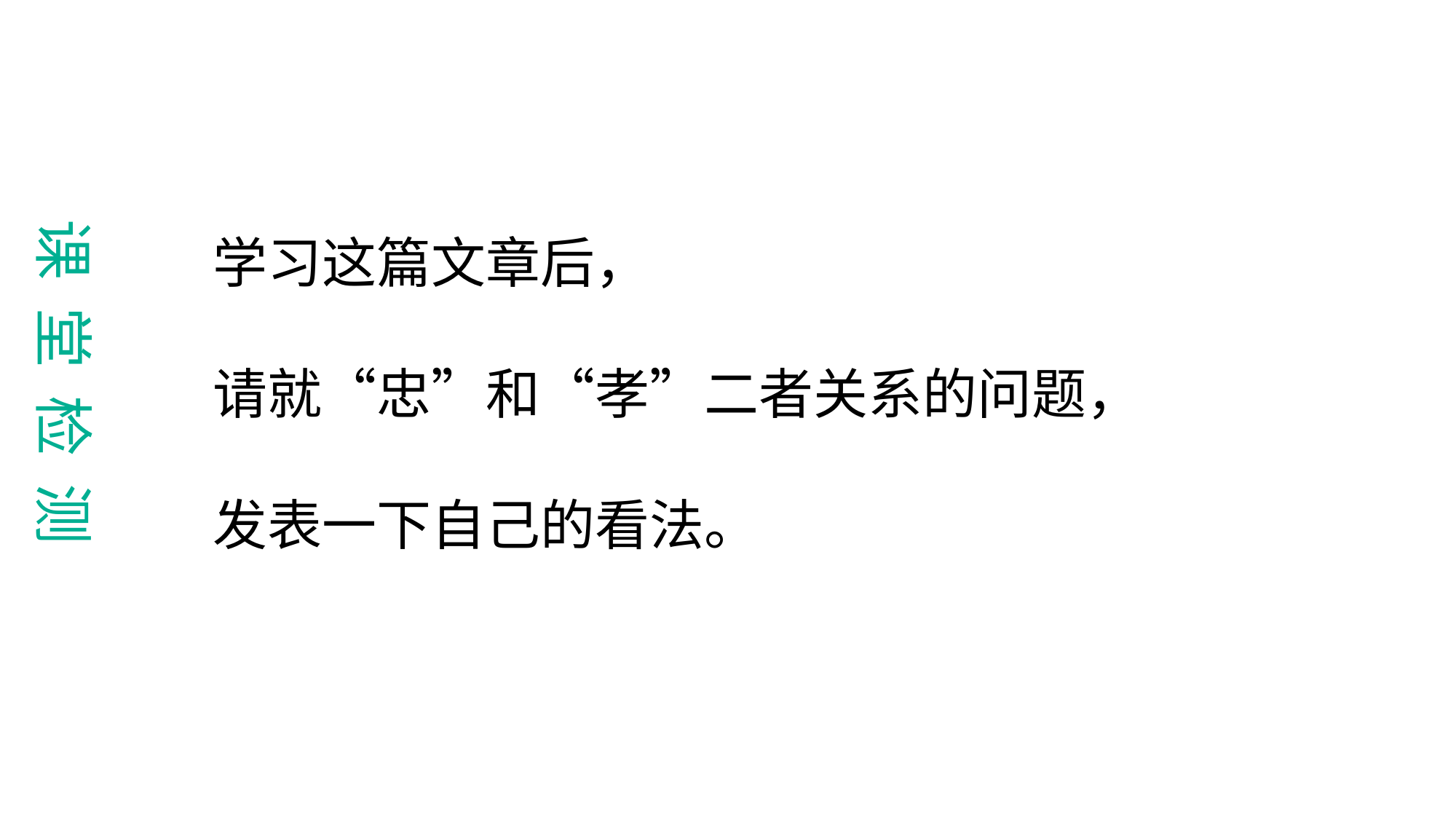

课  堂  检  测
学习这篇文章后，

请就“忠”和“孝”二者关系的问题，

发表一下自己的看法。